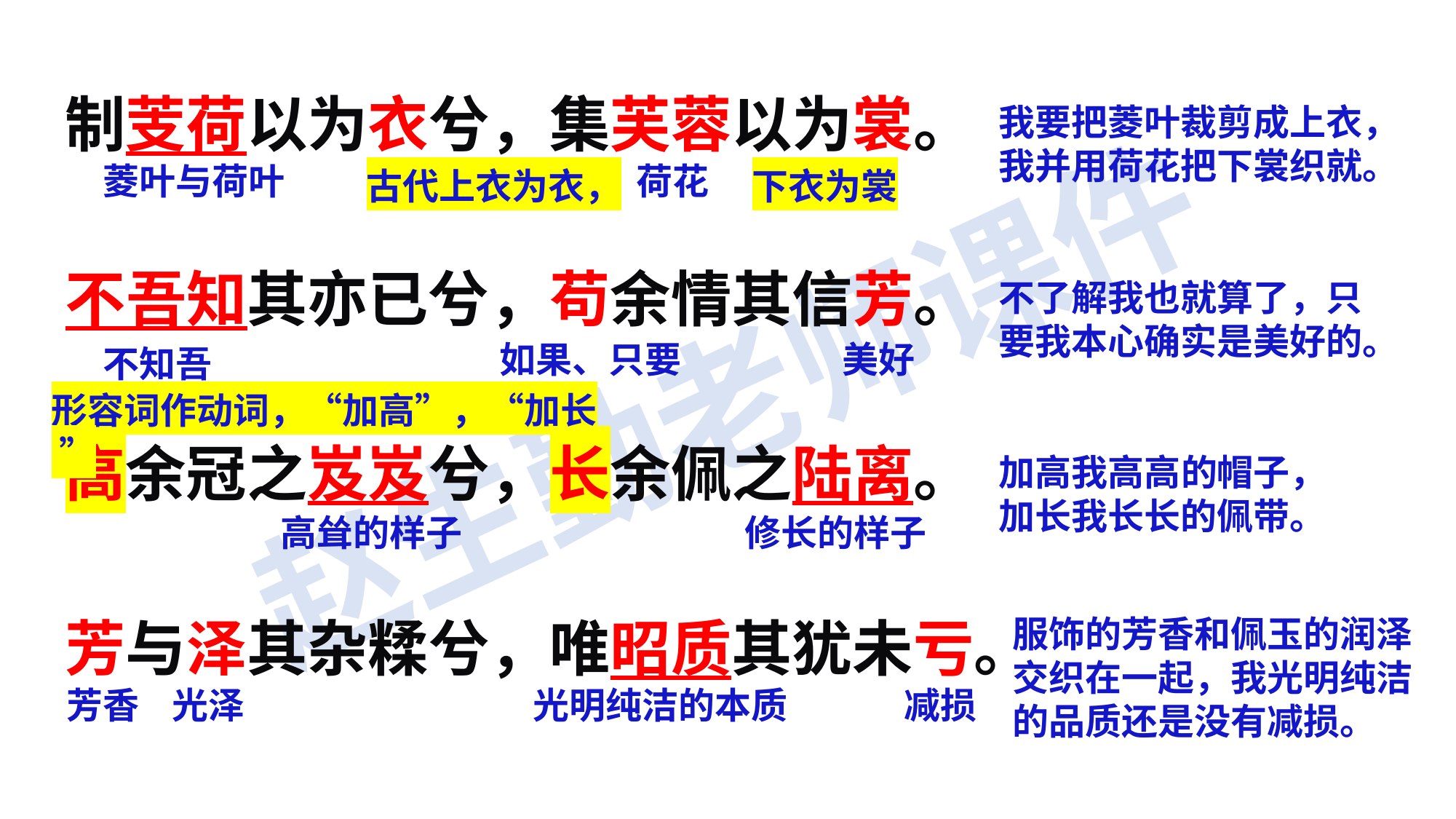

制芰荷以为衣兮，集芙蓉以为裳。

不吾知其亦已兮，苟余情其信芳。

高余冠之岌岌兮，长余佩之陆离。

芳与泽其杂糅兮，唯昭质其犹未亏。
我要把菱叶裁剪成上衣，我并用荷花把下裳织就。
菱叶与荷叶
荷花
古代上衣为衣，                下衣为裳
不了解我也就算了，只要我本心确实是美好的。
如果、只要
美好
不知吾
形容词作动词，“加高”，“加长 ”
加高我高高的帽子，加长我长长的佩带。
高耸的样子
修长的样子
服饰的芳香和佩玉的润泽交织在一起，我光明纯洁的品质还是没有减损。
芳香    光泽
光明纯洁的本质
减损